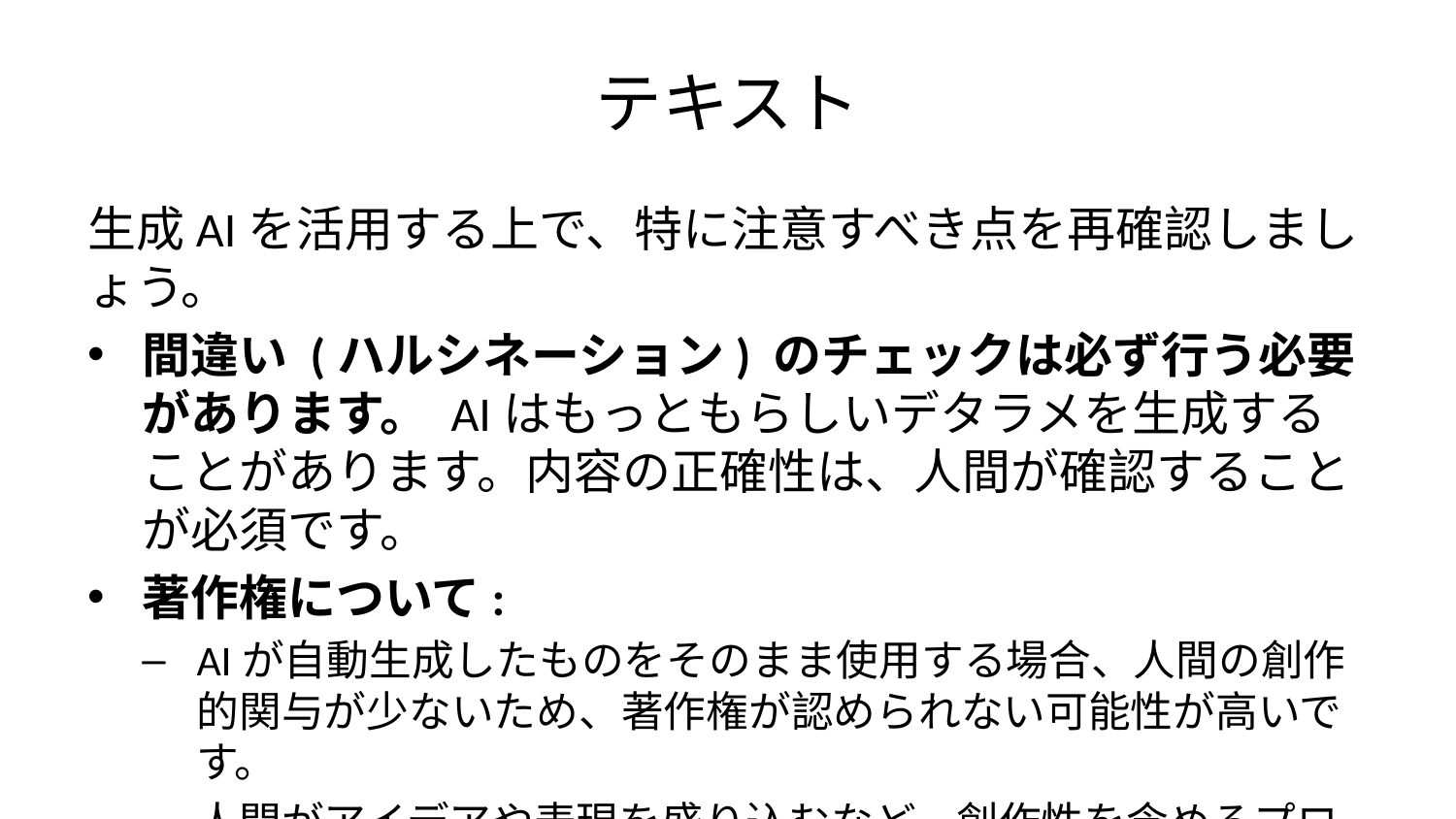

# テキスト
生成AIを活用する上で、特に注意すべき点を再確認しましょう。
間違い (ハルシネーション) のチェックは必ず行う必要があります。 AIはもっともらしいデタラメを生成することがあります。内容の正確性は、人間が確認することが必須です。
著作権について:
AIが自動生成したものをそのまま使用する場合、人間の創作的関与が少ないため、著作権が認められない可能性が高いです。
人間がアイデアや表現を盛り込むなど、創作性を含めるプロンプトを使った場合、著作権が認められる可能性があります。
既存の講義資料など、教師の創作物をAIで教科書化する場合、教師の著作権が認められる可能性が高くなります。
AI生成物の教育利用について: 生成AIが自動生成したものをそのまま教育に使うことの是非は、常に検討が必要です。